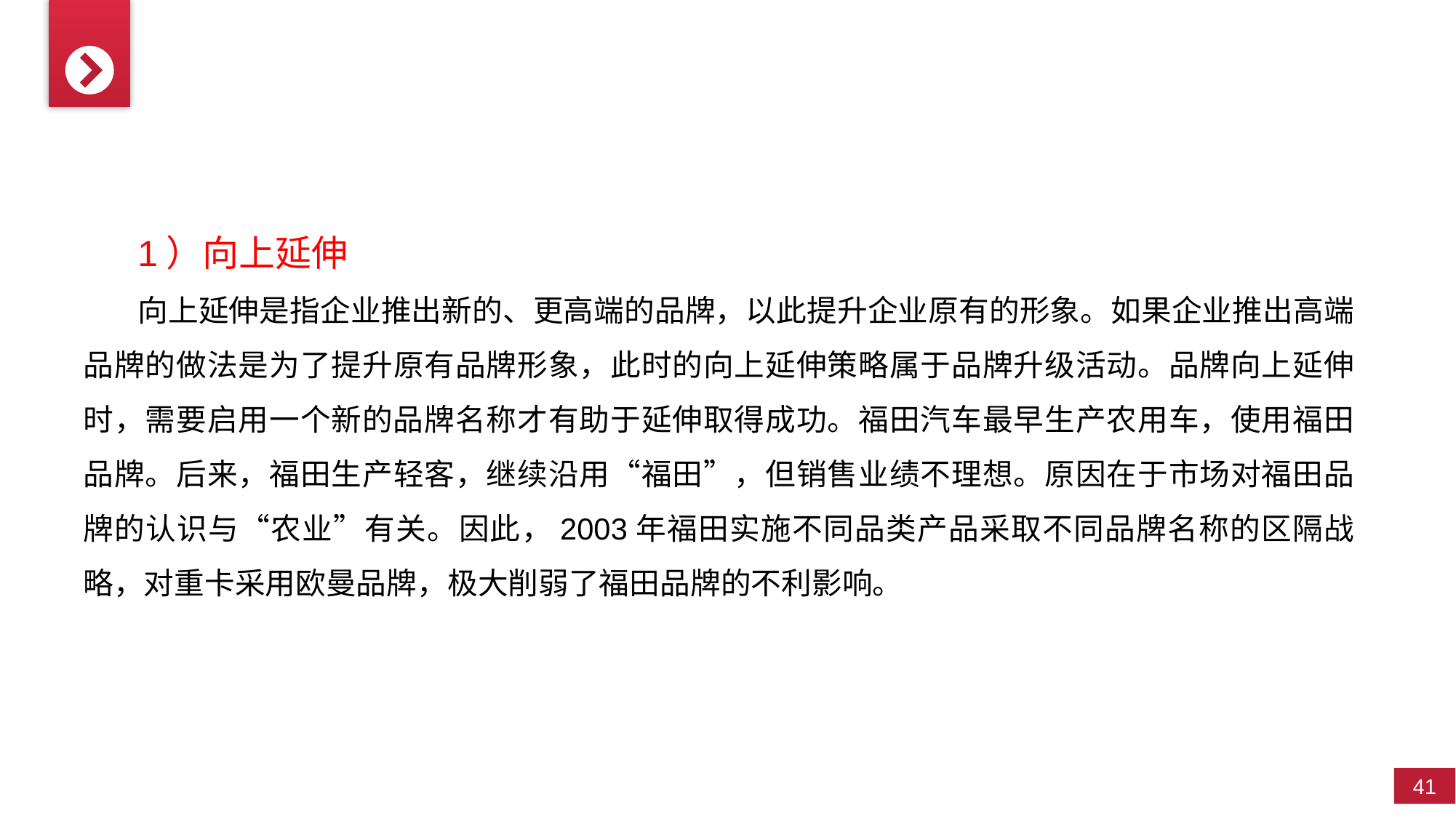

1）向上延伸
向上延伸是指企业推出新的、更高端的品牌，以此提升企业原有的形象。如果企业推出高端品牌的做法是为了提升原有品牌形象，此时的向上延伸策略属于品牌升级活动。品牌向上延伸时，需要启用一个新的品牌名称才有助于延伸取得成功。福田汽车最早生产农用车，使用福田品牌。后来，福田生产轻客，继续沿用“福田”，但销售业绩不理想。原因在于市场对福田品牌的认识与“农业”有关。因此，2003年福田实施不同品类产品采取不同品牌名称的区隔战略，对重卡采用欧曼品牌，极大削弱了福田品牌的不利影响。